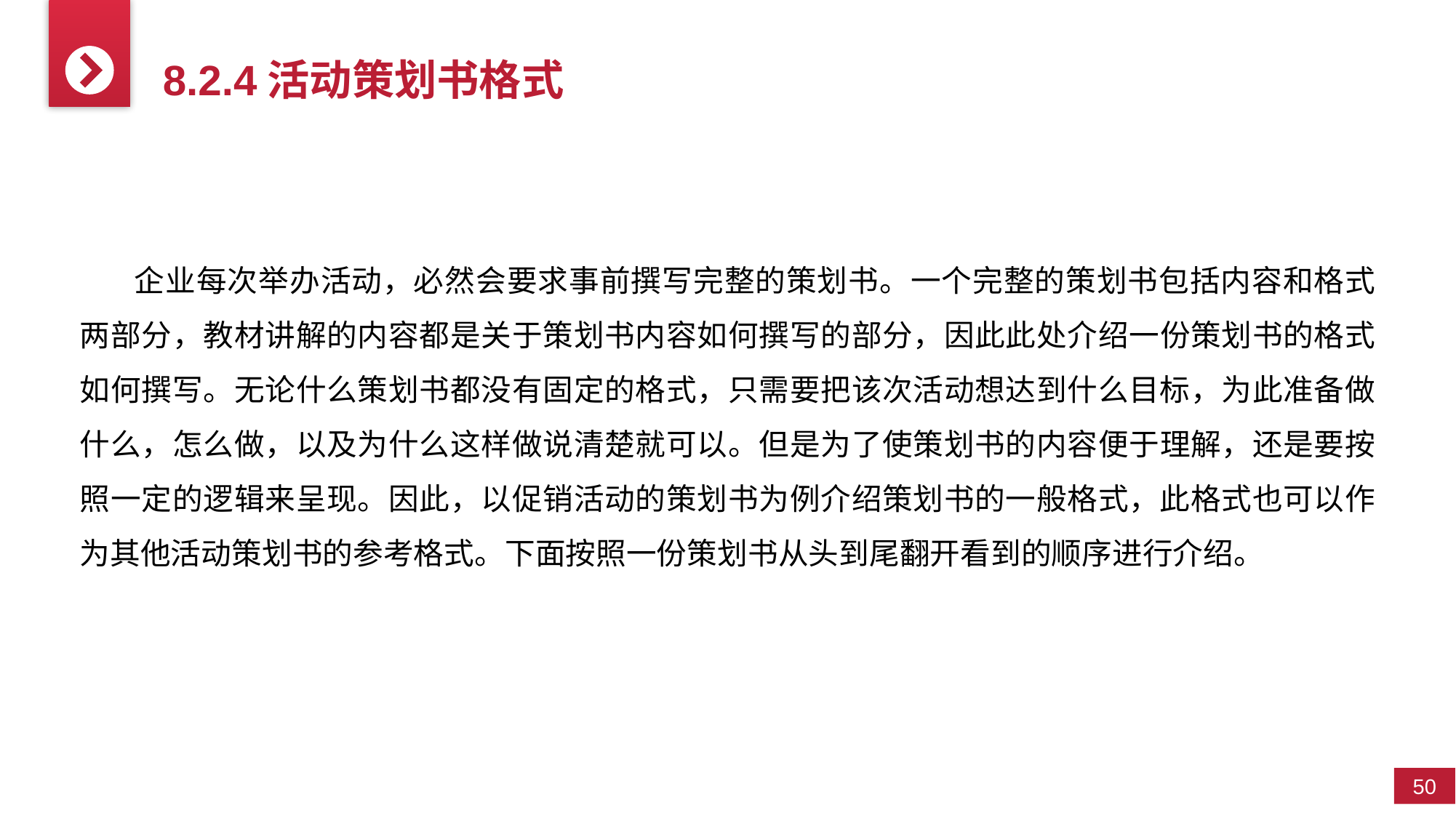

8.2.4活动策划书格式
企业每次举办活动，必然会要求事前撰写完整的策划书。一个完整的策划书包括内容和格式两部分，教材讲解的内容都是关于策划书内容如何撰写的部分，因此此处介绍一份策划书的格式如何撰写。无论什么策划书都没有固定的格式，只需要把该次活动想达到什么目标，为此准备做什么，怎么做，以及为什么这样做说清楚就可以。但是为了使策划书的内容便于理解，还是要按照一定的逻辑来呈现。因此，以促销活动的策划书为例介绍策划书的一般格式，此格式也可以作为其他活动策划书的参考格式。下面按照一份策划书从头到尾翻开看到的顺序进行介绍。